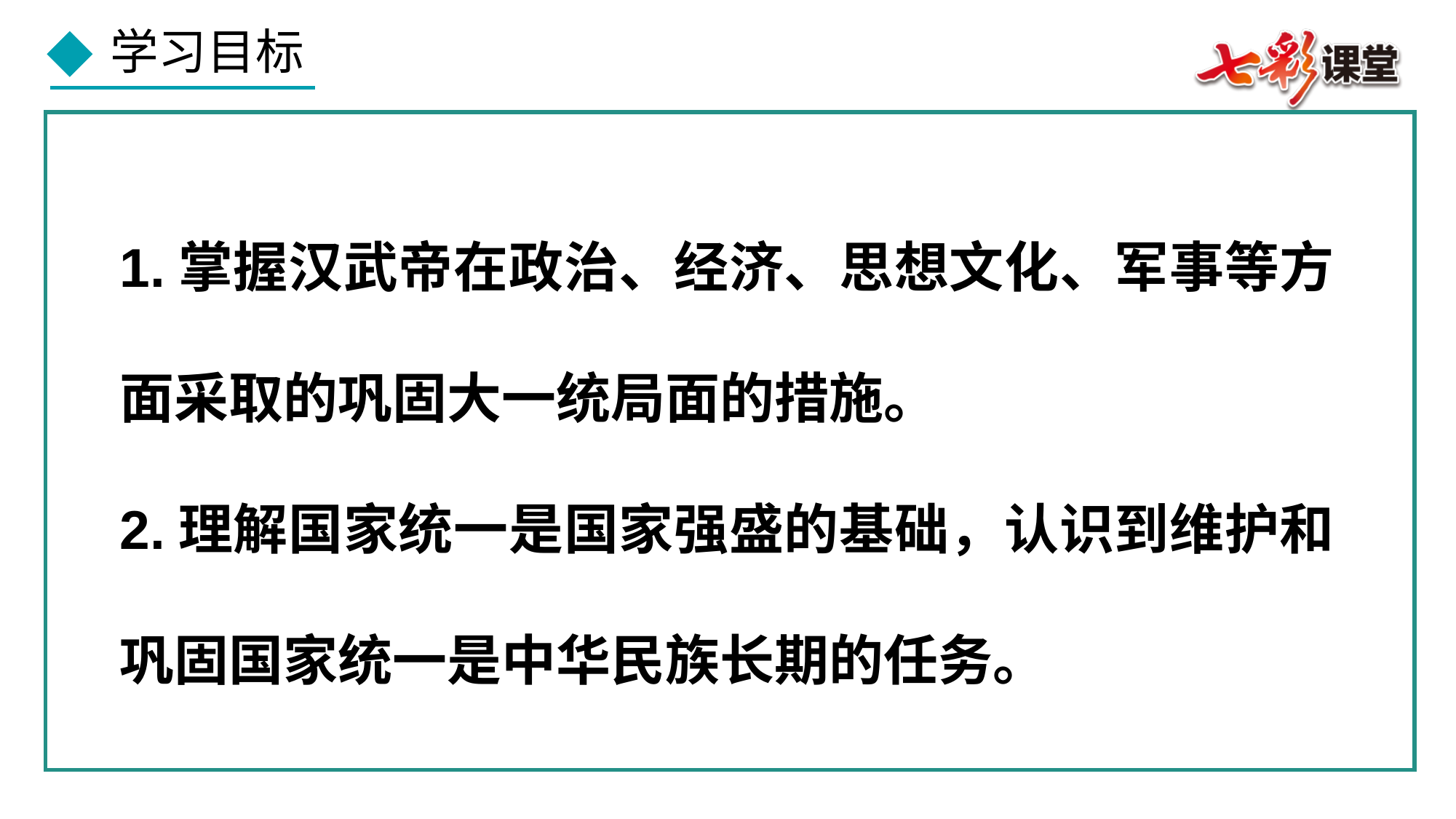

1.掌握汉武帝在政治、经济、思想文化、军事等方面采取的巩固大一统局面的措施。
2.理解国家统一是国家强盛的基础，认识到维护和巩固国家统一是中华民族长期的任务。